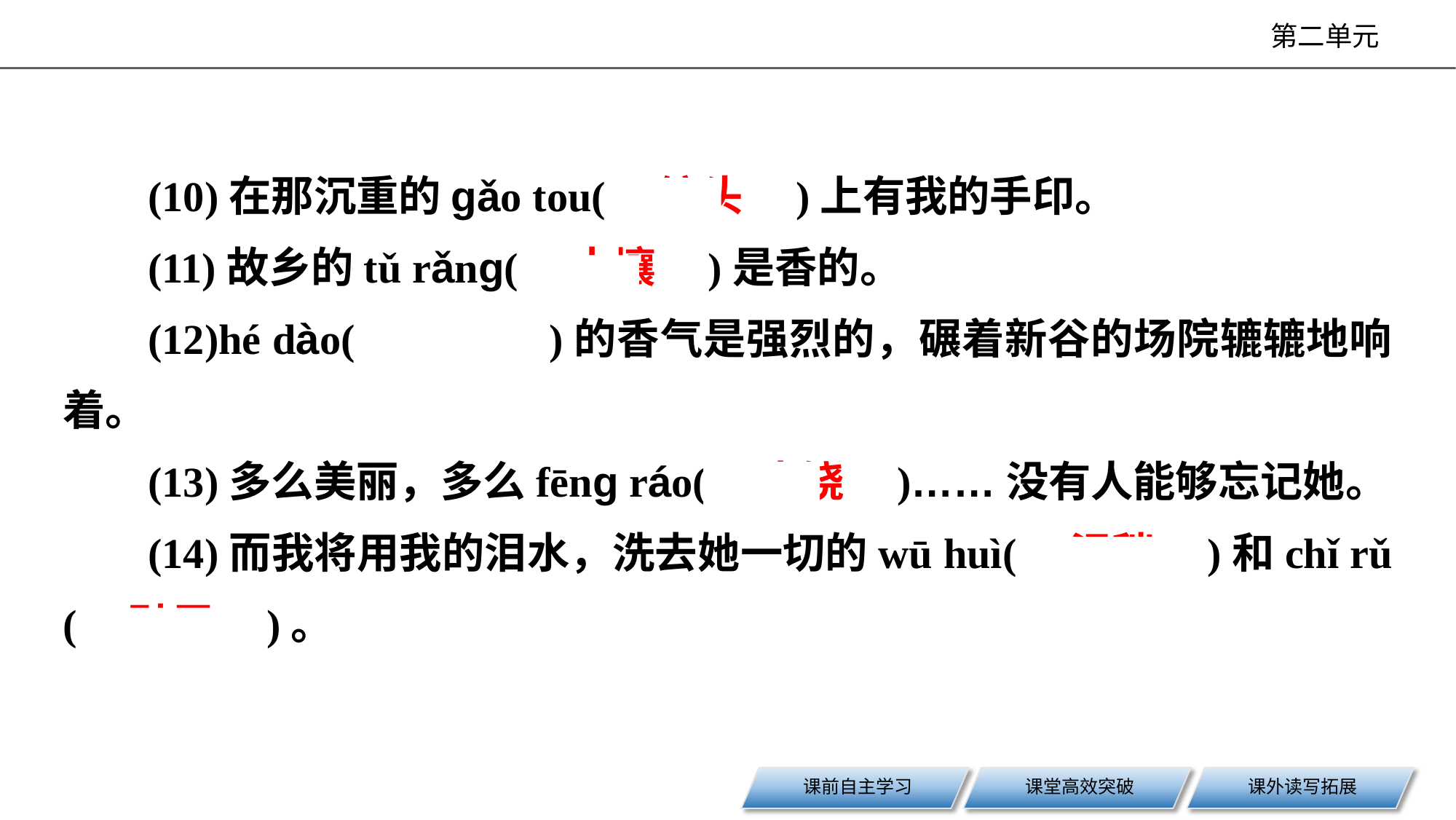

(10)在那沉重的ɡǎo tou(　镐头　)上有我的手印。
(11)故乡的tǔ rǎnɡ(　土壤　)是香的。
(12)hé dào(　禾稻　)的香气是强烈的，碾着新谷的场院辘辘地响着。
(13)多么美丽，多么fēnɡ ráo(　丰饶　)……没有人能够忘记她。
(14)而我将用我的泪水，洗去她一切的wū huì(　污秽　)和chǐ rǔ (　耻辱　)。